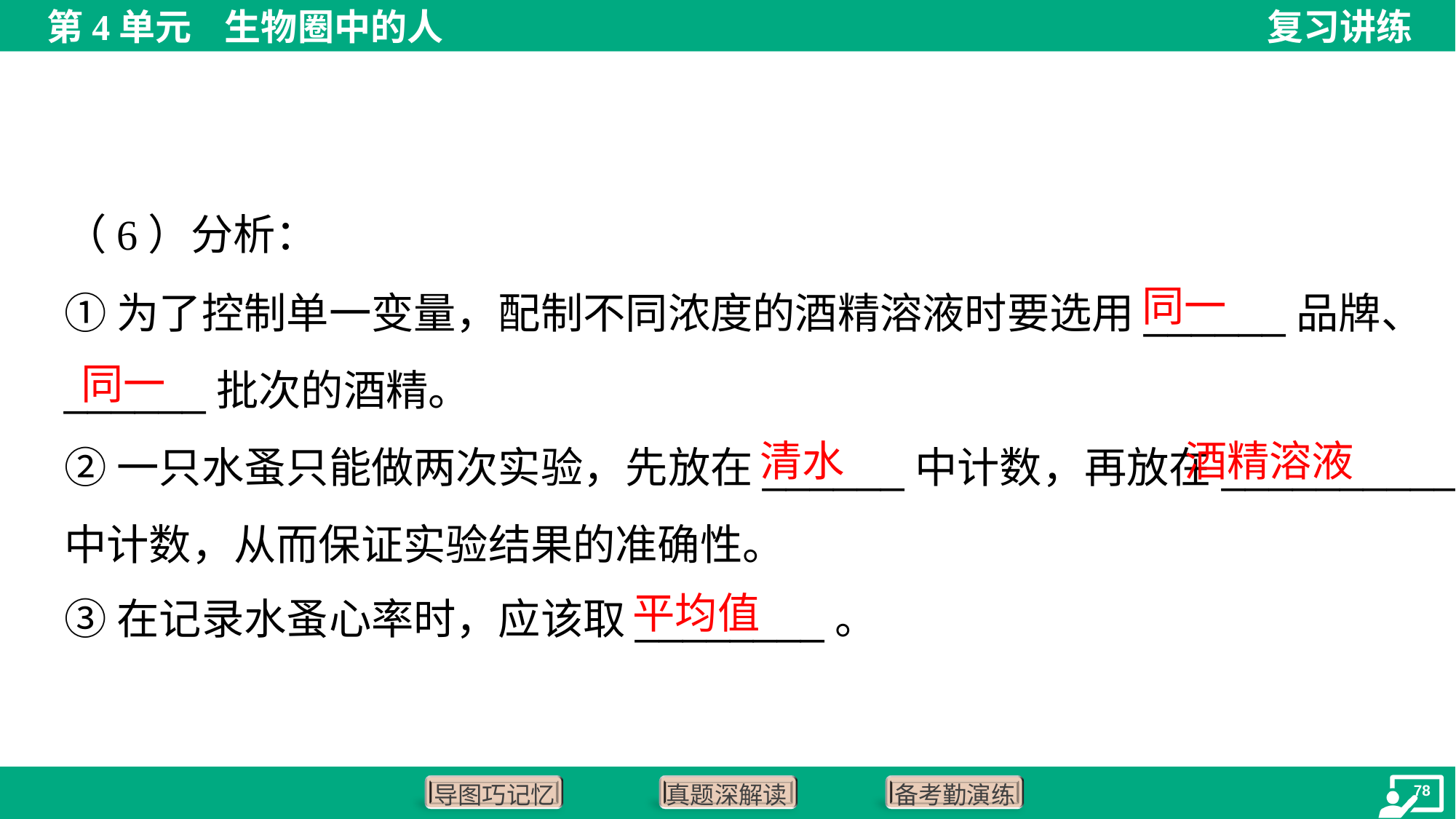

（6）分析：
同一
①为了控制单一变量，配制不同浓度的酒精溶液时要选用______品牌、
______批次的酒精。
②一只水蚤只能做两次实验，先放在______中计数，再放在__________
中计数，从而保证实验结果的准确性。
③在记录水蚤心率时，应该取________。
同一
清水
酒精溶液
平均值